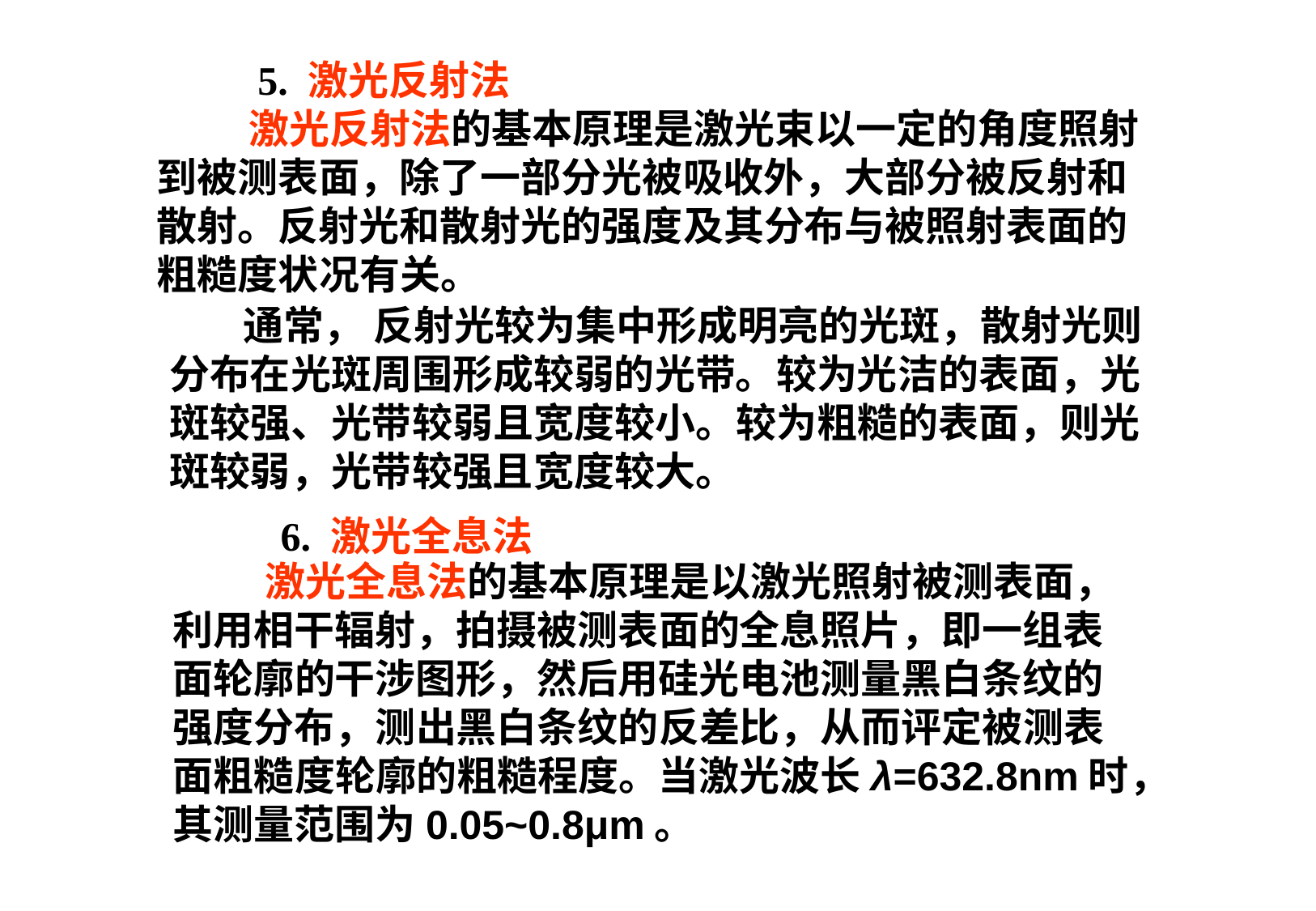

67
5. 激光反射法
         激光反射法的基本原理是激光束以一定的角度照射到被测表面，除了一部分光被吸收外，大部分被反射和散射。反射光和散射光的强度及其分布与被照射表面的粗糙度状况有关。
       通常， 反射光较为集中形成明亮的光斑，散射光则分布在光斑周围形成较弱的光带。较为光洁的表面，光斑较强、光带较弱且宽度较小。较为粗糙的表面，则光斑较弱，光带较强且宽度较大。
6. 激光全息法
         激光全息法的基本原理是以激光照射被测表面，利用相干辐射，拍摄被测表面的全息照片，即一组表面轮廓的干涉图形，然后用硅光电池测量黑白条纹的强度分布，测出黑白条纹的反差比，从而评定被测表面粗糙度轮廓的粗糙程度。当激光波长λ=632.8nm时，其测量范围为0.05~0.8μm。